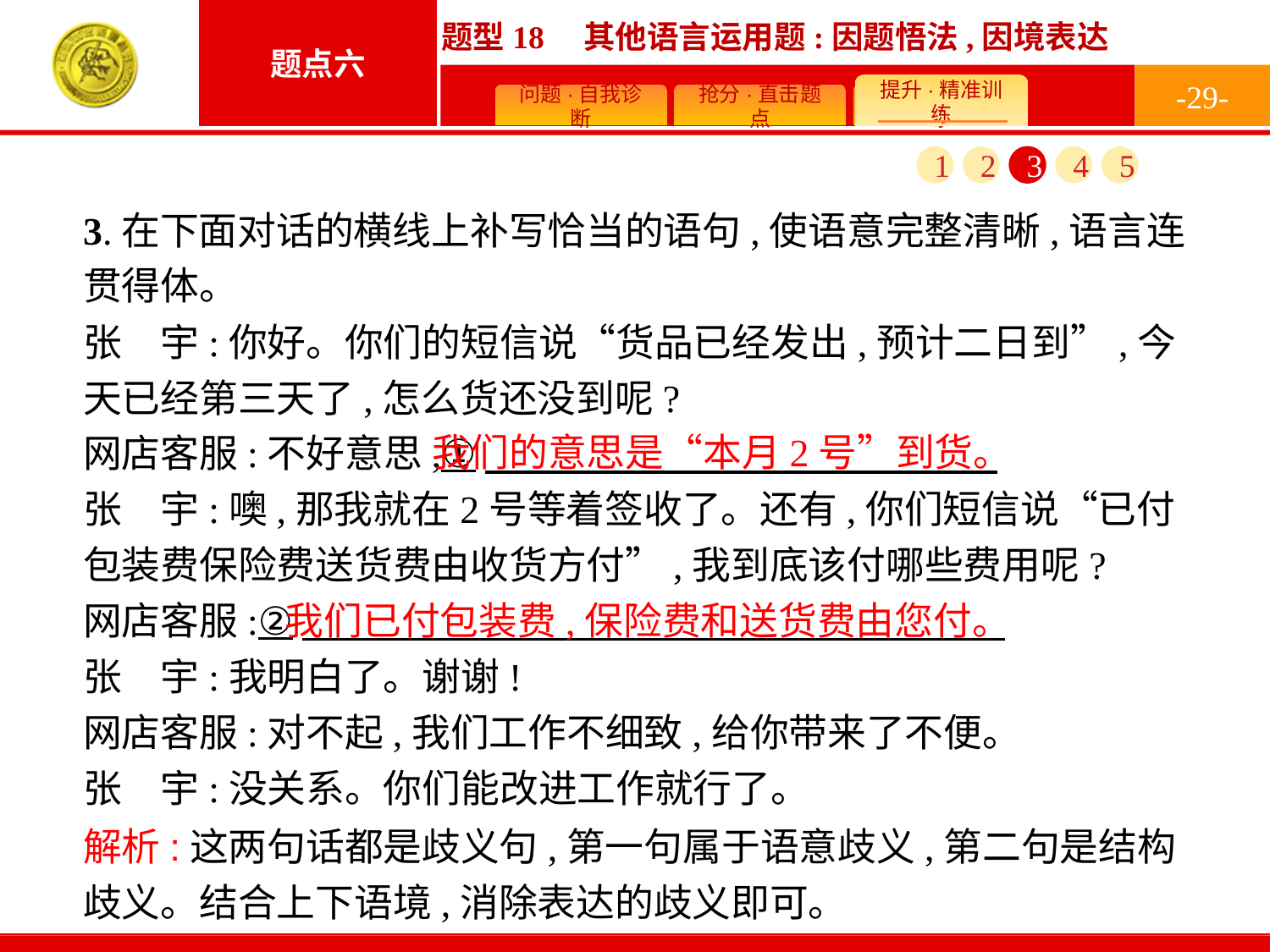

-29-
1
2
3
4
5
3.在下面对话的横线上补写恰当的语句,使语意完整清晰,语言连贯得体。
张　宇:你好。你们的短信说“货品已经发出,预计二日到”,今天已经第三天了,怎么货还没到呢?
网店客服:不好意思,①
张　宇:噢,那我就在2号等着签收了。还有,你们短信说“已付包装费保险费送货费由收货方付”,我到底该付哪些费用呢?
网店客服:②
张　宇:我明白了。谢谢!
网店客服:对不起,我们工作不细致,给你带来了不便。
张　宇:没关系。你们能改进工作就行了。
我们的意思是“本月2号”到货。
我们已付包装费,保险费和送货费由您付。
解析:这两句话都是歧义句,第一句属于语意歧义,第二句是结构歧义。结合上下语境,消除表达的歧义即可。